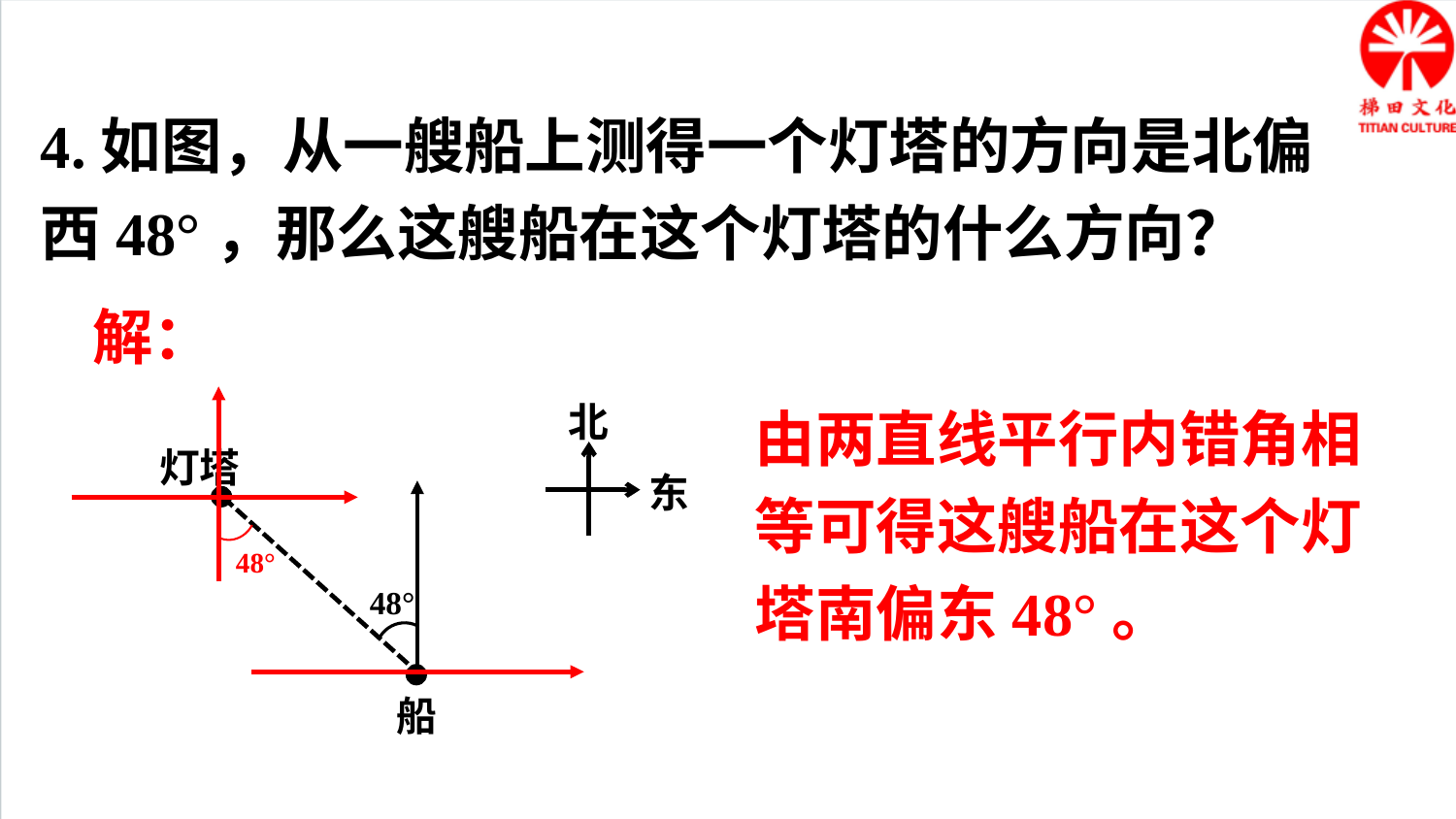

4.如图，从一艘船上测得一个灯塔的方向是北偏西48°，那么这艘船在这个灯塔的什么方向？
解：
北
灯塔
东

48°

船
由两直线平行内错角相等可得这艘船在这个灯塔南偏东48°。

48°